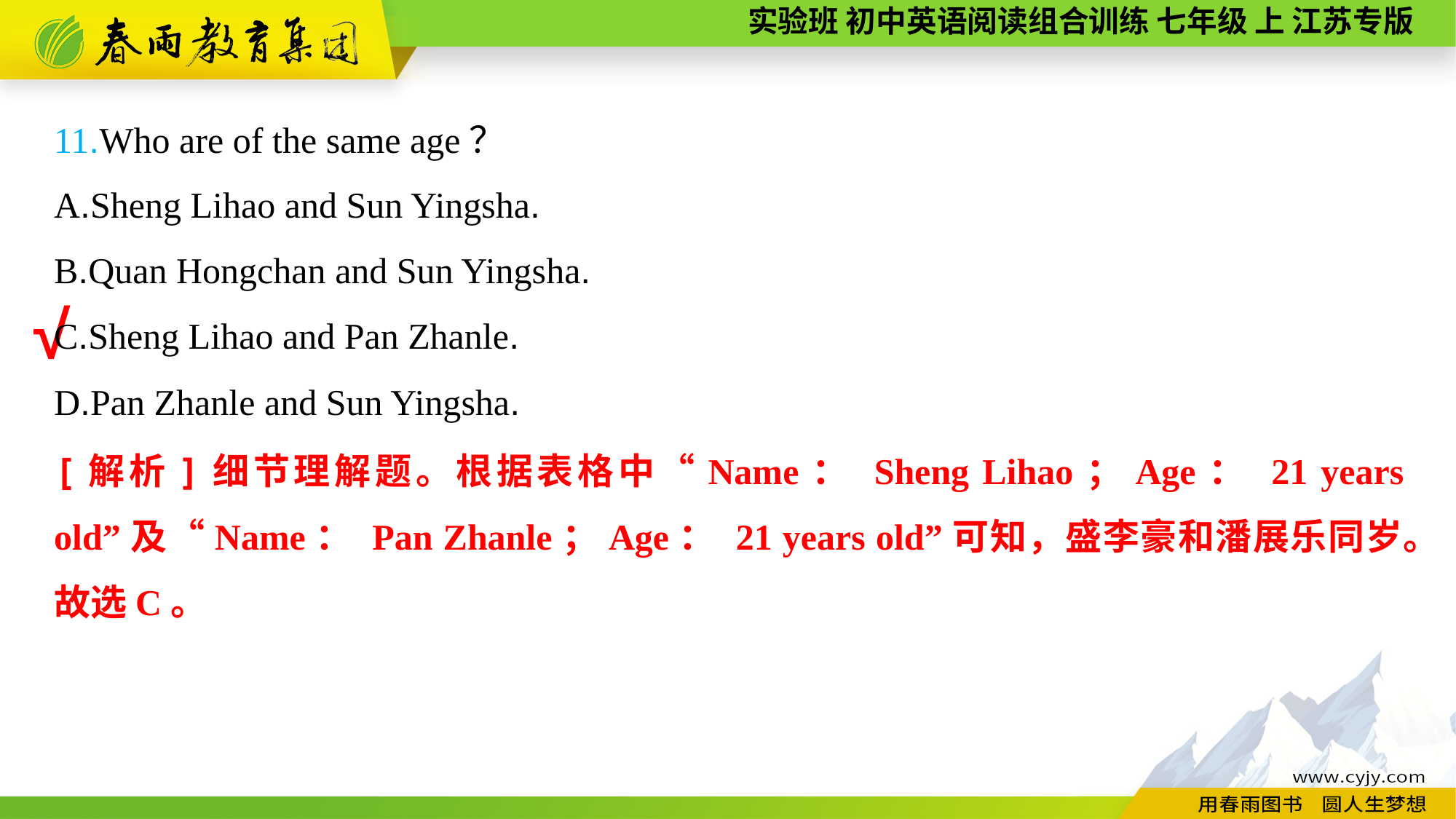

11.Who are of the same age？
A.Sheng Lihao and Sun Yingsha.
B.Quan Hongchan and Sun Yingsha.
C.Sheng Lihao and Pan Zhanle.
D.Pan Zhanle and Sun Yingsha.
√
[解析]细节理解题。根据表格中“Name： Sheng Lihao；Age： 21 years old”及“Name： Pan Zhanle；Age： 21 years old”可知，盛李豪和潘展乐同岁。故选C。